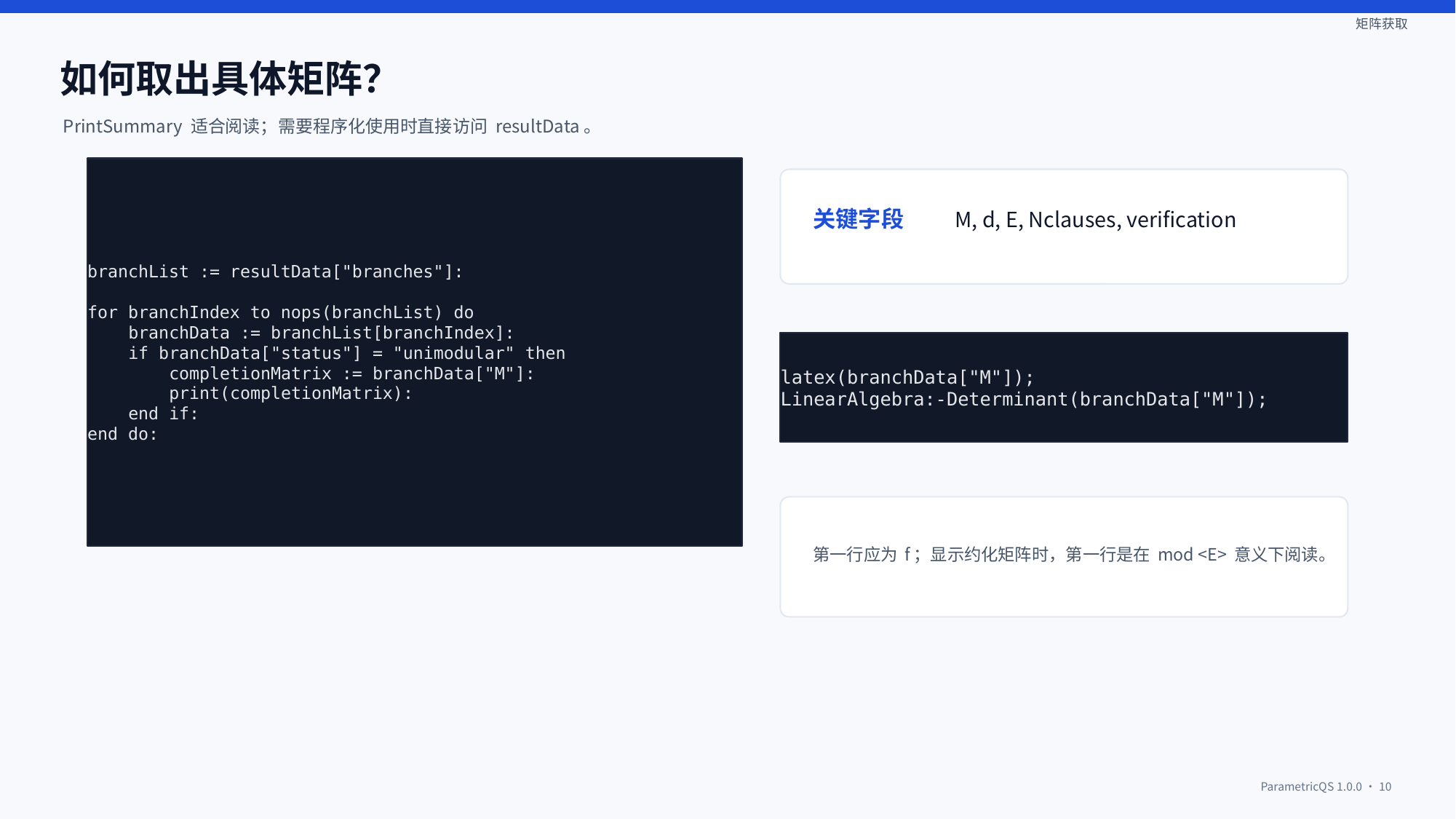

矩阵获取
如何取出具体矩阵？
PrintSummary 适合阅读；需要程序化使用时直接访问 resultData。
branchList := resultData["branches"]:

for branchIndex to nops(branchList) do
    branchData := branchList[branchIndex]:
    if branchData["status"] = "unimodular" then
        completionMatrix := branchData["M"]:
        print(completionMatrix):
    end if:
end do:

关键字段
M, d, E, Nclauses, verification
latex(branchData["M"]);
LinearAlgebra:-Determinant(branchData["M"]);

第一行应为 f；显示约化矩阵时，第一行是在 mod <E> 意义下阅读。
ParametricQS 1.0.0 · 10